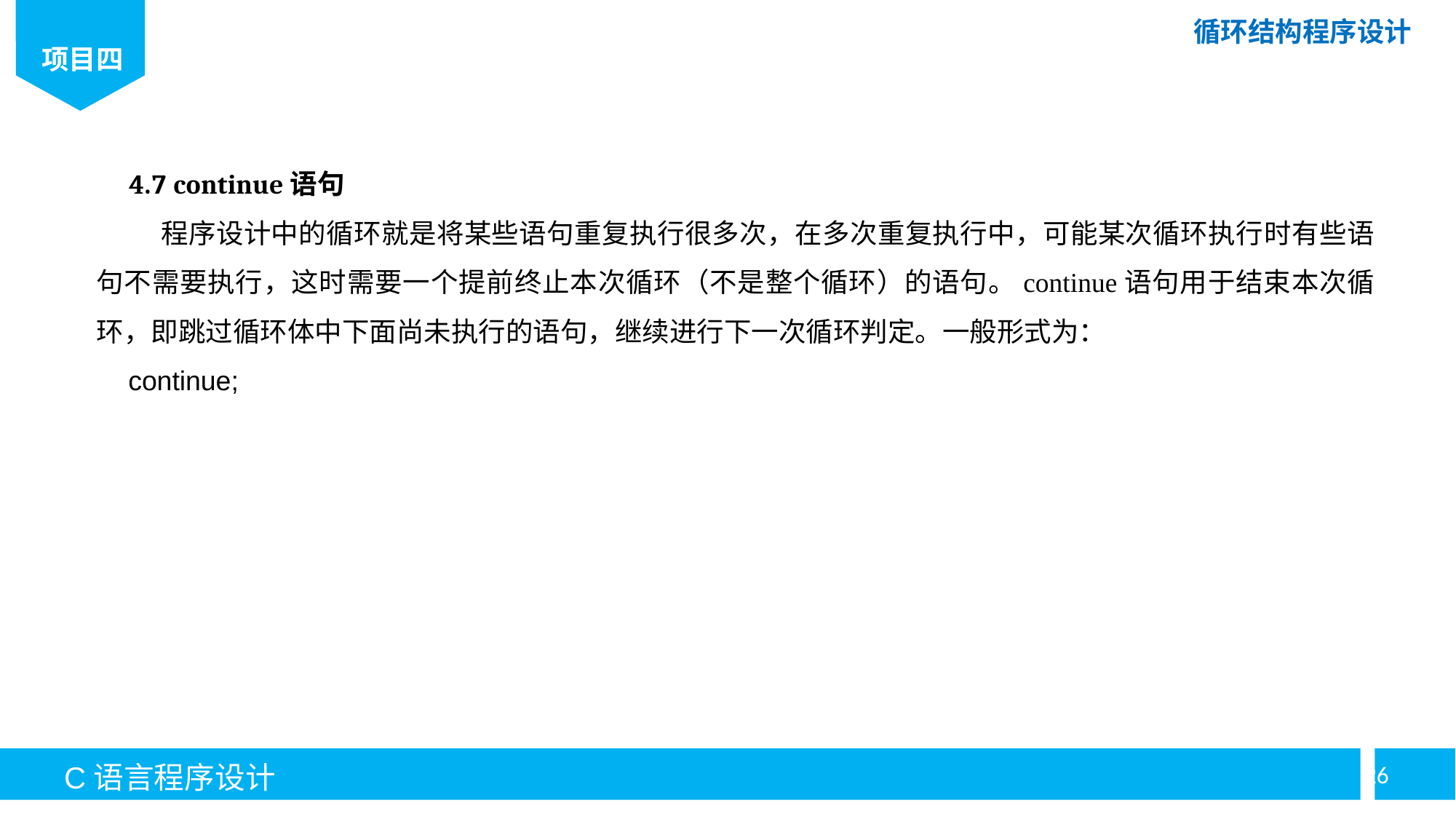

4.7 continue语句
    程序设计中的循环就是将某些语句重复执行很多次，在多次重复执行中，可能某次循环执行时有些语句不需要执行，这时需要一个提前终止本次循环（不是整个循环）的语句。continue语句用于结束本次循环，即跳过循环体中下面尚未执行的语句，继续进行下一次循环判定。一般形式为：
continue;